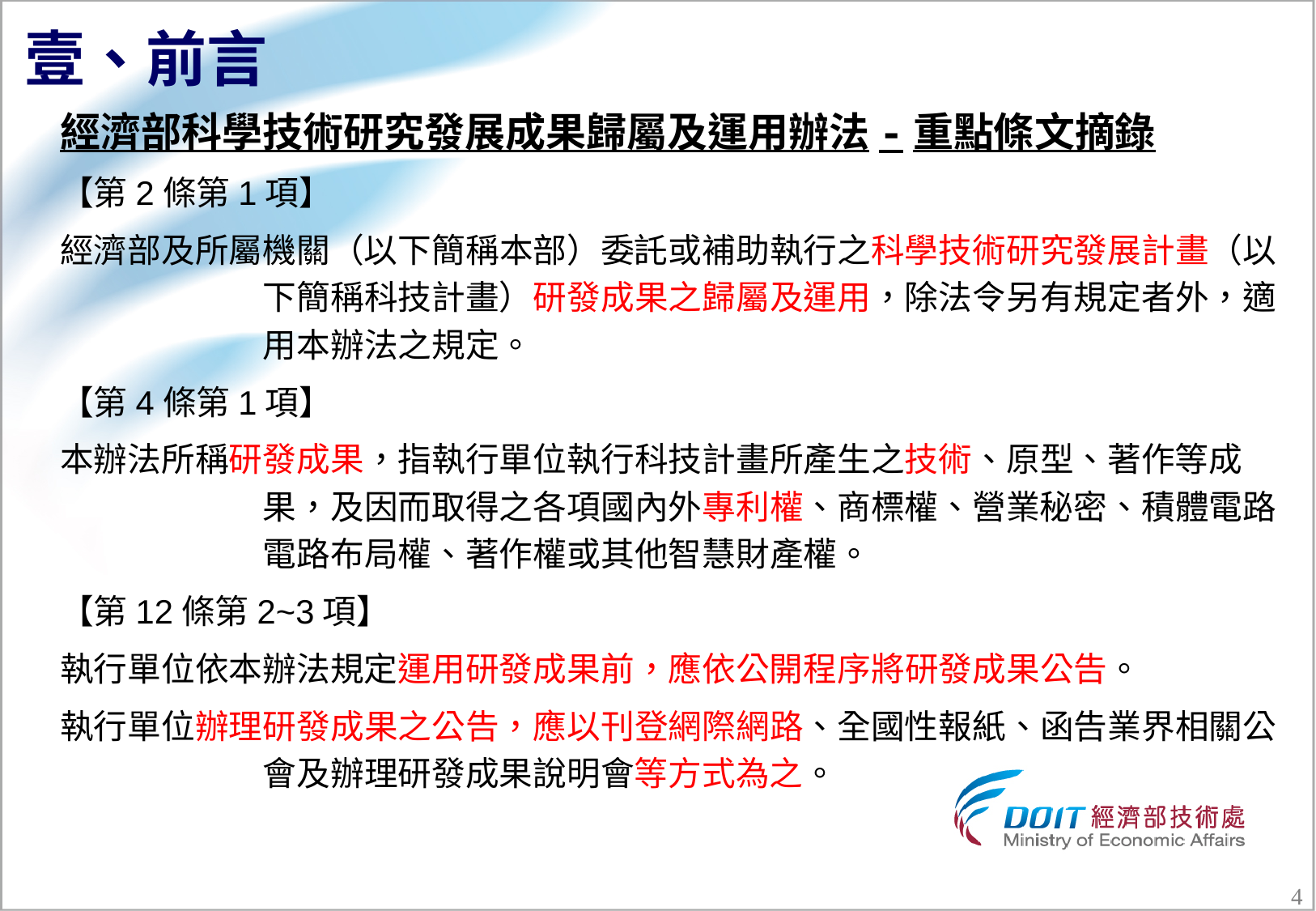

# 壹、前言
經濟部科學技術研究發展成果歸屬及運用辦法-重點條文摘錄
【第2條第1項】
經濟部及所屬機關（以下簡稱本部）委託或補助執行之科學技術研究發展計畫（以下簡稱科技計畫）研發成果之歸屬及運用，除法令另有規定者外，適用本辦法之規定。
【第4條第1項】
本辦法所稱研發成果，指執行單位執行科技計畫所產生之技術、原型、著作等成果，及因而取得之各項國內外專利權、商標權、營業秘密、積體電路電路布局權、著作權或其他智慧財產權。
【第12條第2~3項】
執行單位依本辦法規定運用研發成果前，應依公開程序將研發成果公告。
執行單位辦理研發成果之公告，應以刊登網際網路、全國性報紙、函告業界相關公會及辦理研發成果說明會等方式為之。

4